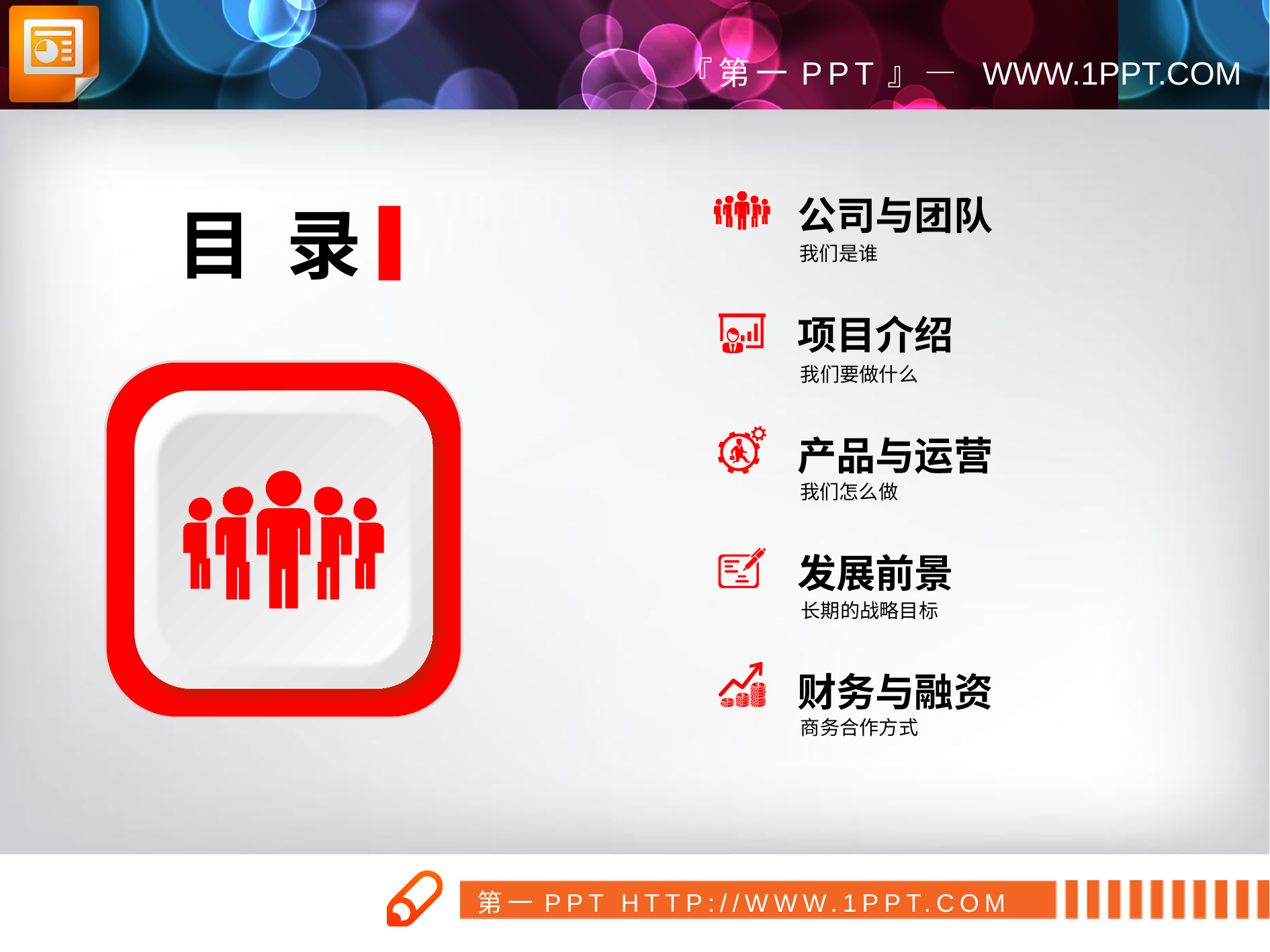

公司与团队

目  录

我们是谁
项目介绍

我们要做什么

产品与运营

我们怎么做
发展前景

长期的战略目标

财务与融资
商务合作方式